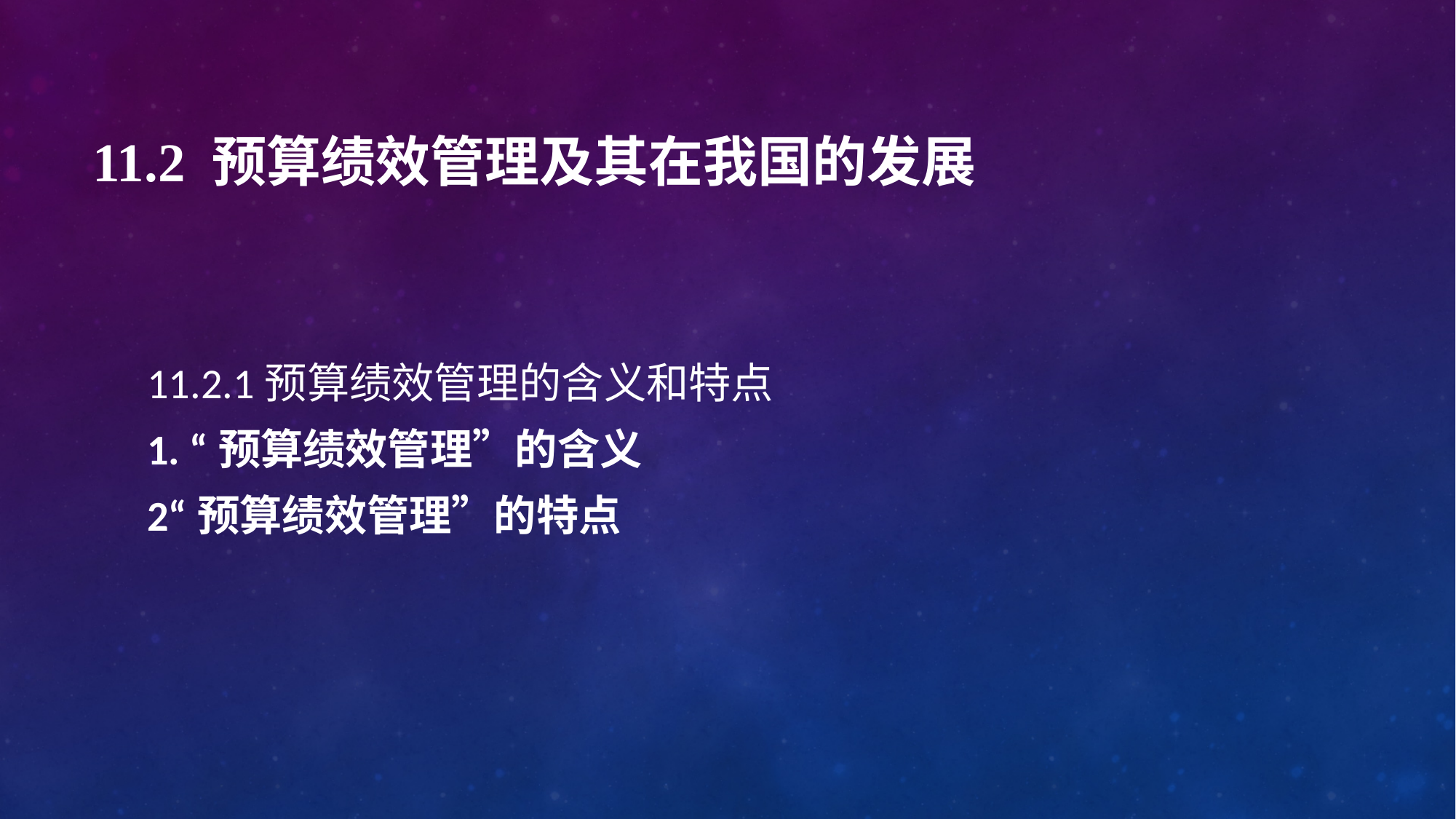

# 11.2 预算绩效管理及其在我国的发展
11.2.1预算绩效管理的含义和特点
1. “预算绩效管理”的含义
2“预算绩效管理”的特点